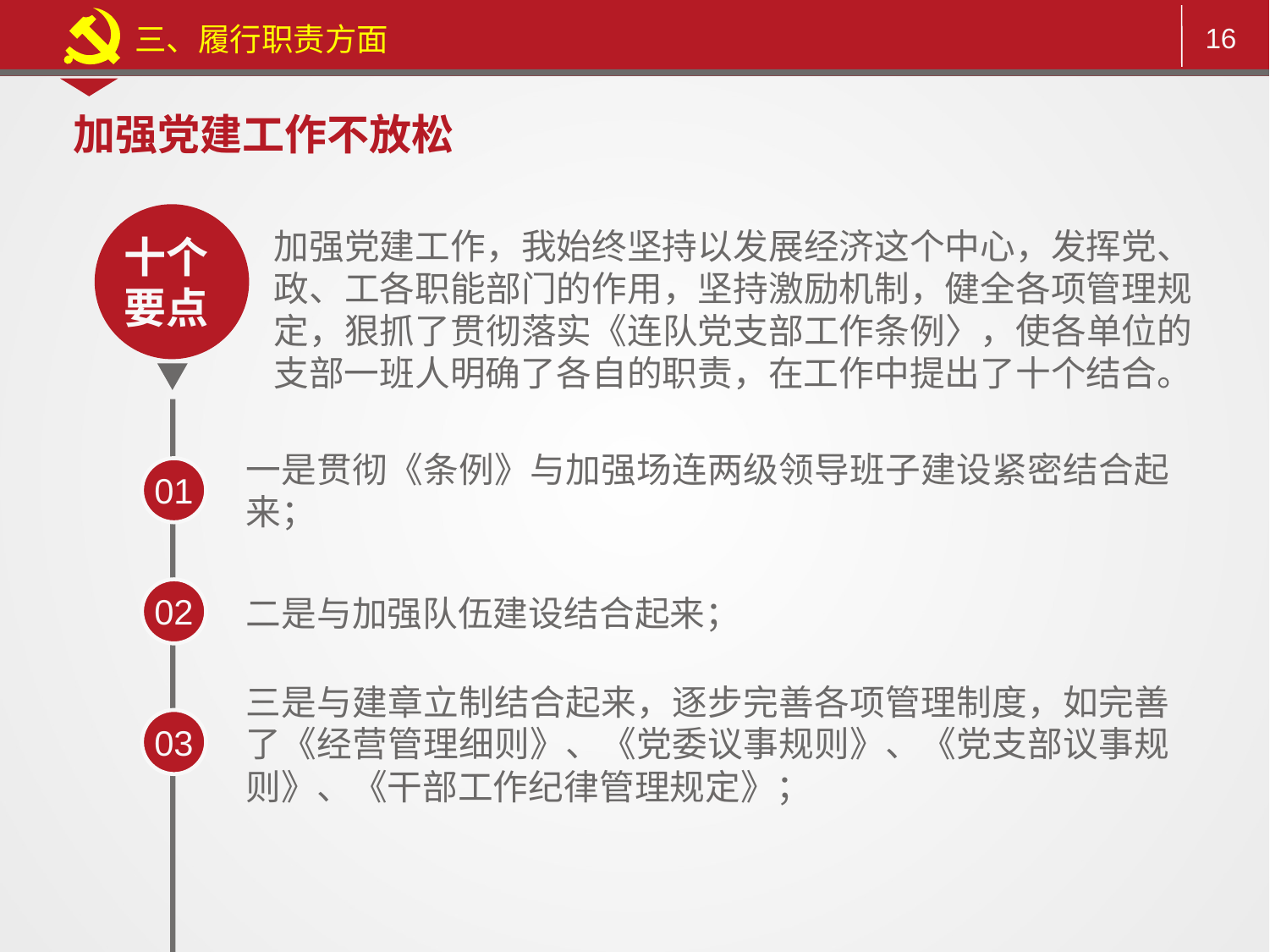

三、履行职责方面

加强党建工作不放松

加强党建工作，我始终坚持以发展经济这个中心，发挥党、政、工各职能部门的作用，坚持激励机制，健全各项管理规定，狠抓了贯彻落实《连队党支部工作条例〉，使各单位的支部一班人明确了各自的职责，在工作中提出了十个结合。
十个要点

一是贯彻《条例》与加强场连两级领导班子建设紧密结合起来；

01

02
二是与加强队伍建设结合起来；
三是与建章立制结合起来，逐步完善各项管理制度，如完善了《经营管理细则》、《党委议事规则》、《党支部议事规则》、《干部工作纪律管理规定》；

03